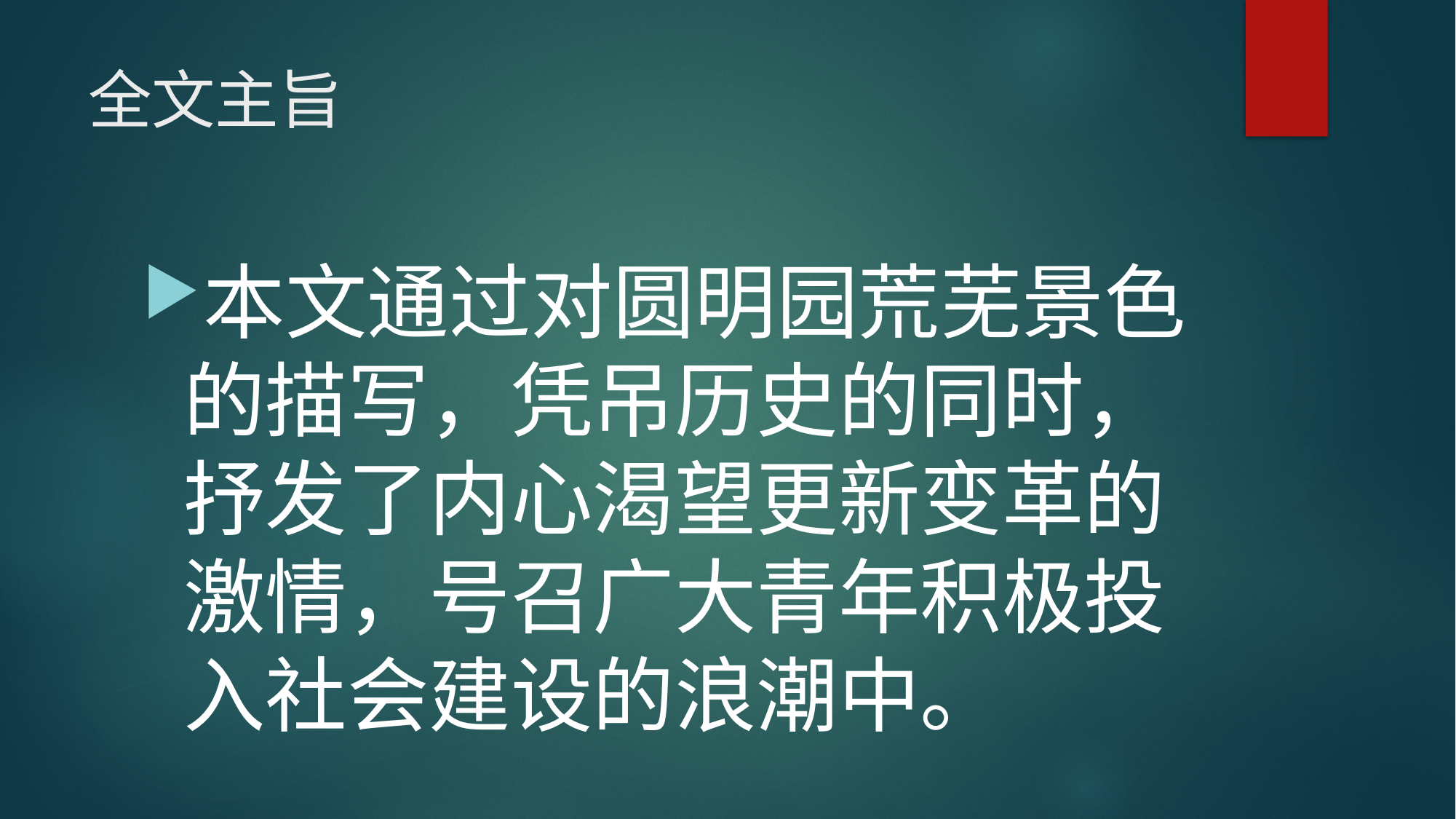

# 全文主旨
本文通过对圆明园荒芜景色的描写，凭吊历史的同时，抒发了内心渴望更新变革的激情，号召广大青年积极投入社会建设的浪潮中。